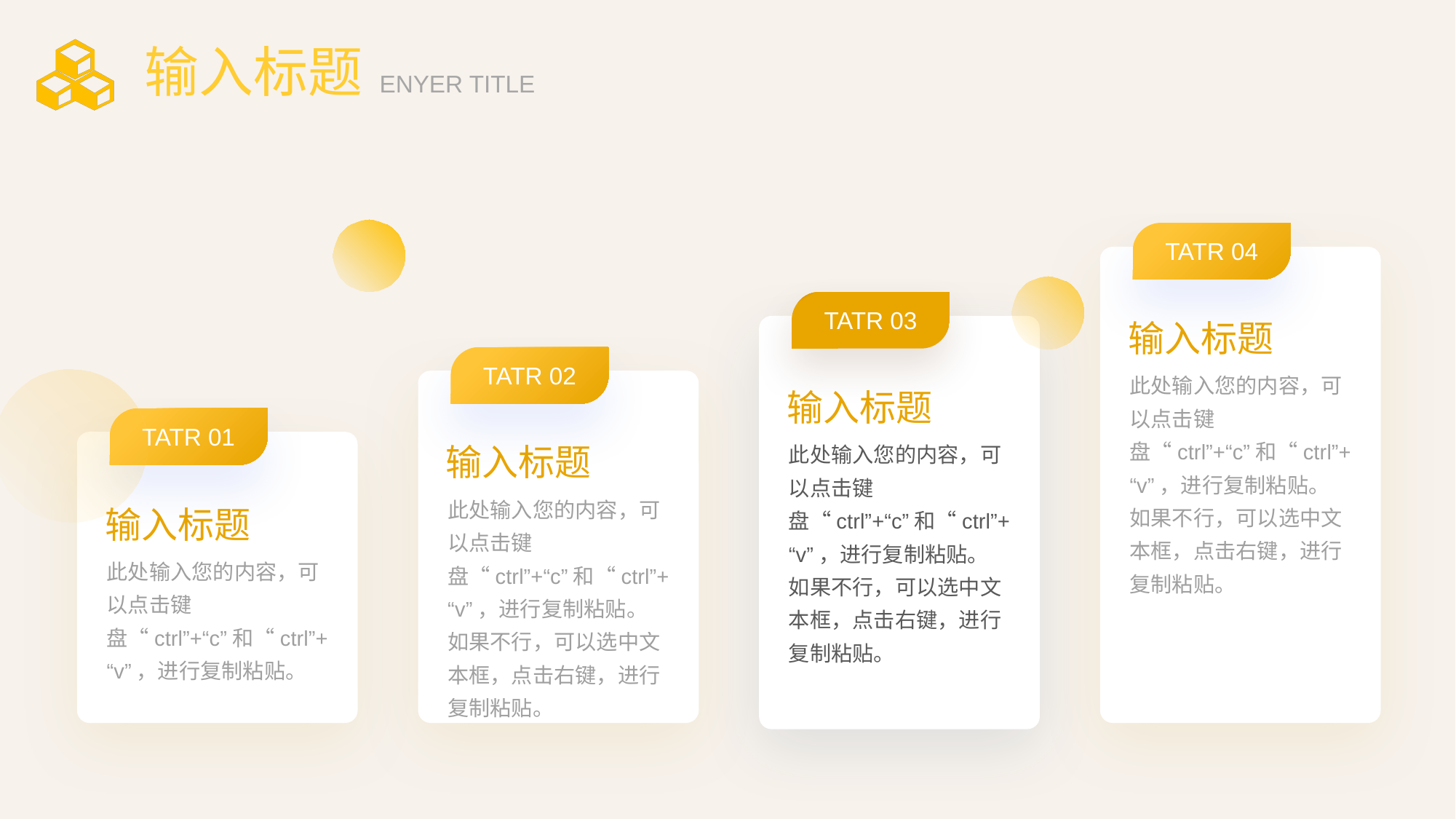

# 输入标题
ENYER TITLE

TATR 04

TATR 03
输入标题

TATR 02
此处输入您的内容，可以点击键盘“ctrl”+“c”和“ctrl”+“v”，进行复制粘贴。如果不行，可以选中文本框，点击右键，进行复制粘贴。

输入标题

TATR 01
此处输入您的内容，可以点击键盘“ctrl”+“c”和“ctrl”+“v”，进行复制粘贴。如果不行，可以选中文本框，点击右键，进行复制粘贴。

输入标题
此处输入您的内容，可以点击键盘“ctrl”+“c”和“ctrl”+“v”，进行复制粘贴。如果不行，可以选中文本框，点击右键，进行复制粘贴。
输入标题
此处输入您的内容，可以点击键盘“ctrl”+“c”和“ctrl”+“v”，进行复制粘贴。